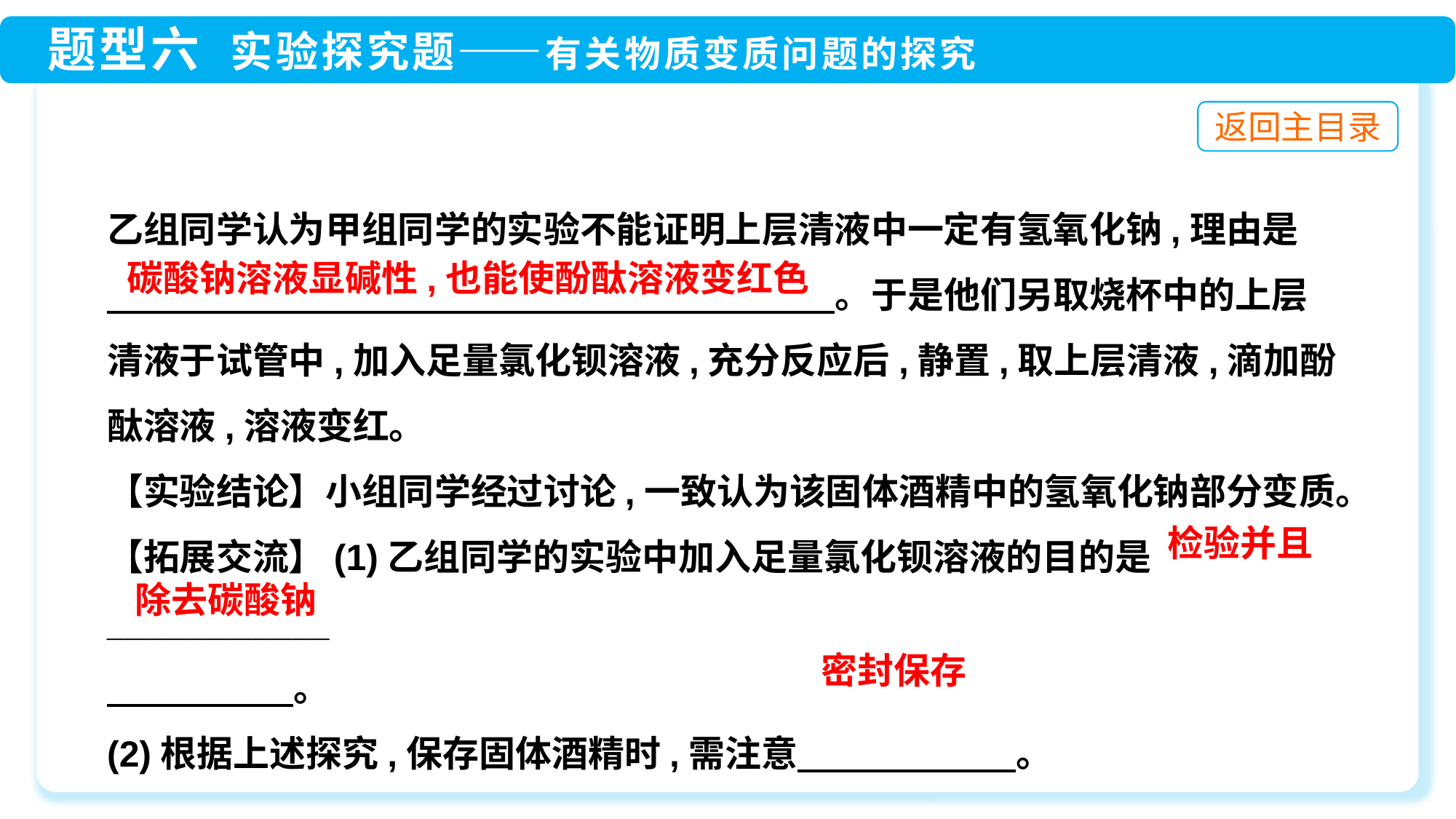

乙组同学认为甲组同学的实验不能证明上层清液中一定有氢氧化钠,理由是
　　　　　　　　　　　　　　　　　　　　。于是他们另取烧杯中的上层
清液于试管中,加入足量氯化钡溶液,充分反应后,静置,取上层清液,滴加酚酞溶液,溶液变红。
【实验结论】小组同学经过讨论,一致认为该固体酒精中的氢氧化钠部分变质。
【拓展交流】(1)乙组同学的实验中加入足量氯化钡溶液的目的是___________
　　　　     。
(2)根据上述探究,保存固体酒精时,需注意　　　　　　。
碳酸钠溶液显碱性,也能使酚酞溶液变红色
检验并且
除去碳酸钠
密封保存